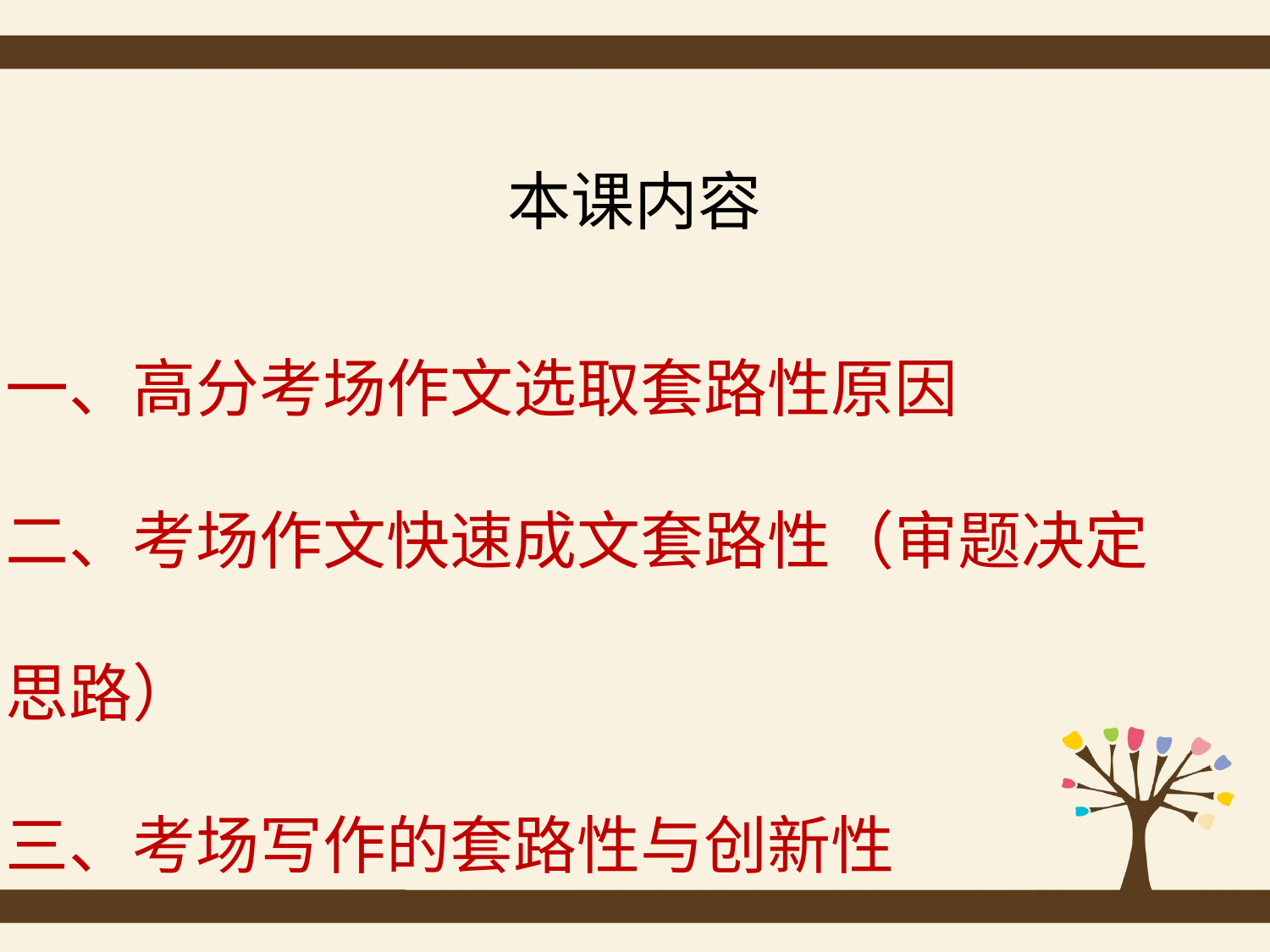

本课内容
一、高分考场作文选取套路性原因
二、考场作文快速成文套路性（审题决定思路）
三、考场写作的套路性与创新性